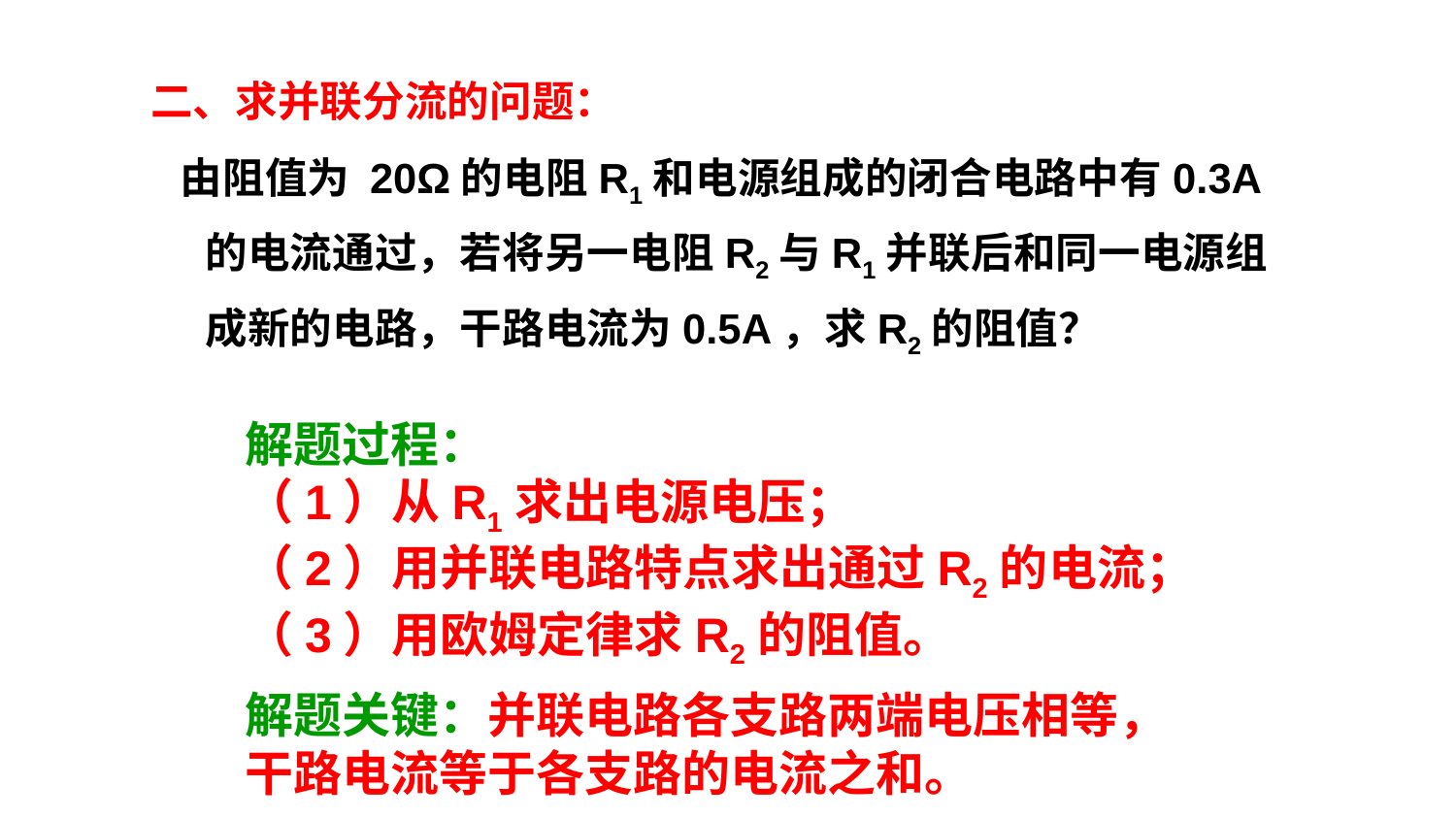

二、求并联分流的问题：
  由阻值为 20Ω的电阻R1和电源组成的闭合电路中有0.3A的电流通过，若将另一电阻R2与R1并联后和同一电源组成新的电路，干路电流为0.5A，求R2的阻值？
解题过程：
（1）从R1求出电源电压；
（2）用并联电路特点求出通过R2的电流；
（3）用欧姆定律求R2的阻值。
解题关键：并联电路各支路两端电压相等，干路电流等于各支路的电流之和。